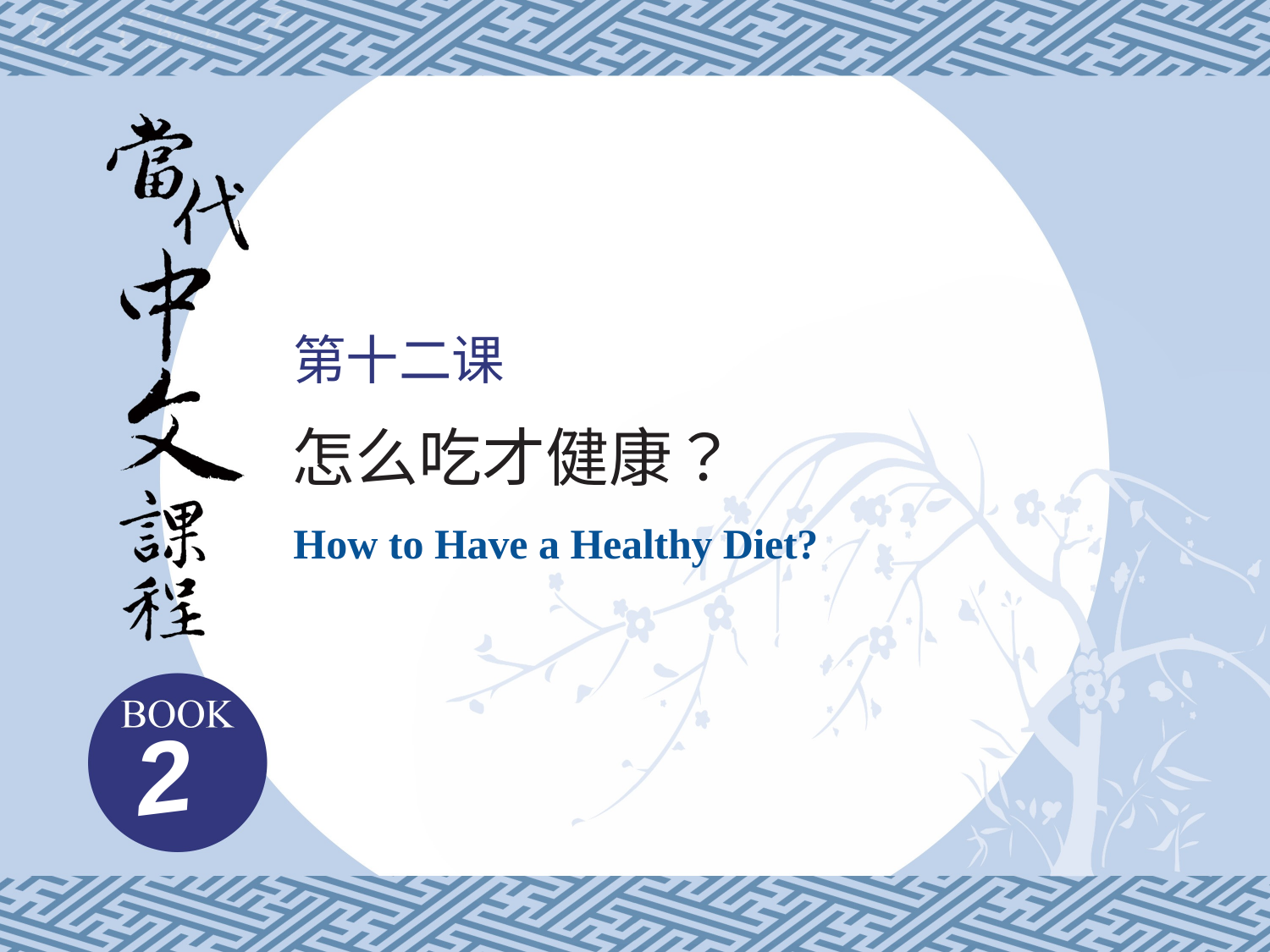

# 第十二课
怎么吃才健康？
How to Have a Healthy Diet?
2